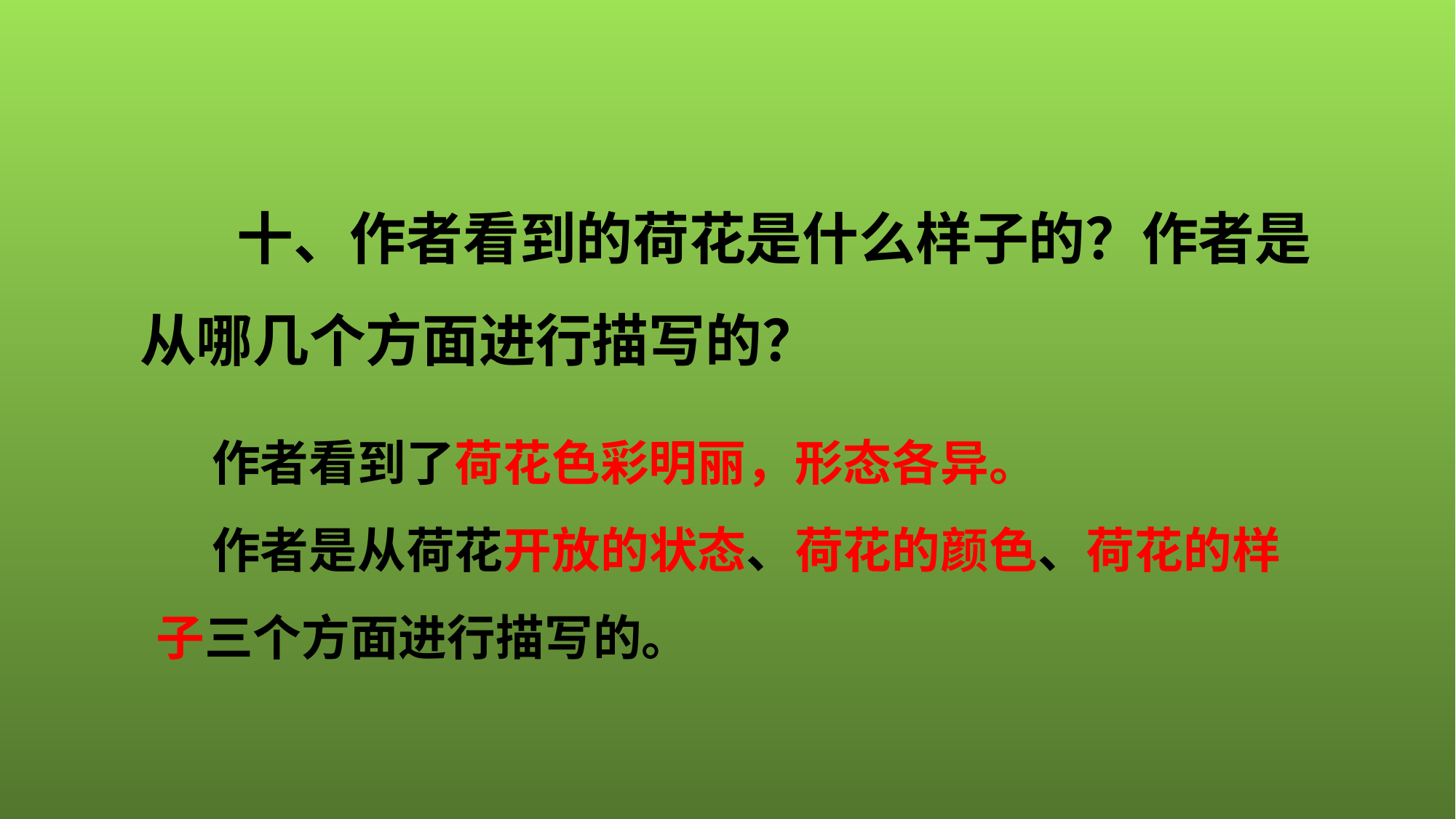

十、作者看到的荷花是什么样子的？作者是从哪几个方面进行描写的？
    作者看到了荷花色彩明丽，形态各异。
    作者是从荷花开放的状态、荷花的颜色、荷花的样子三个方面进行描写的。